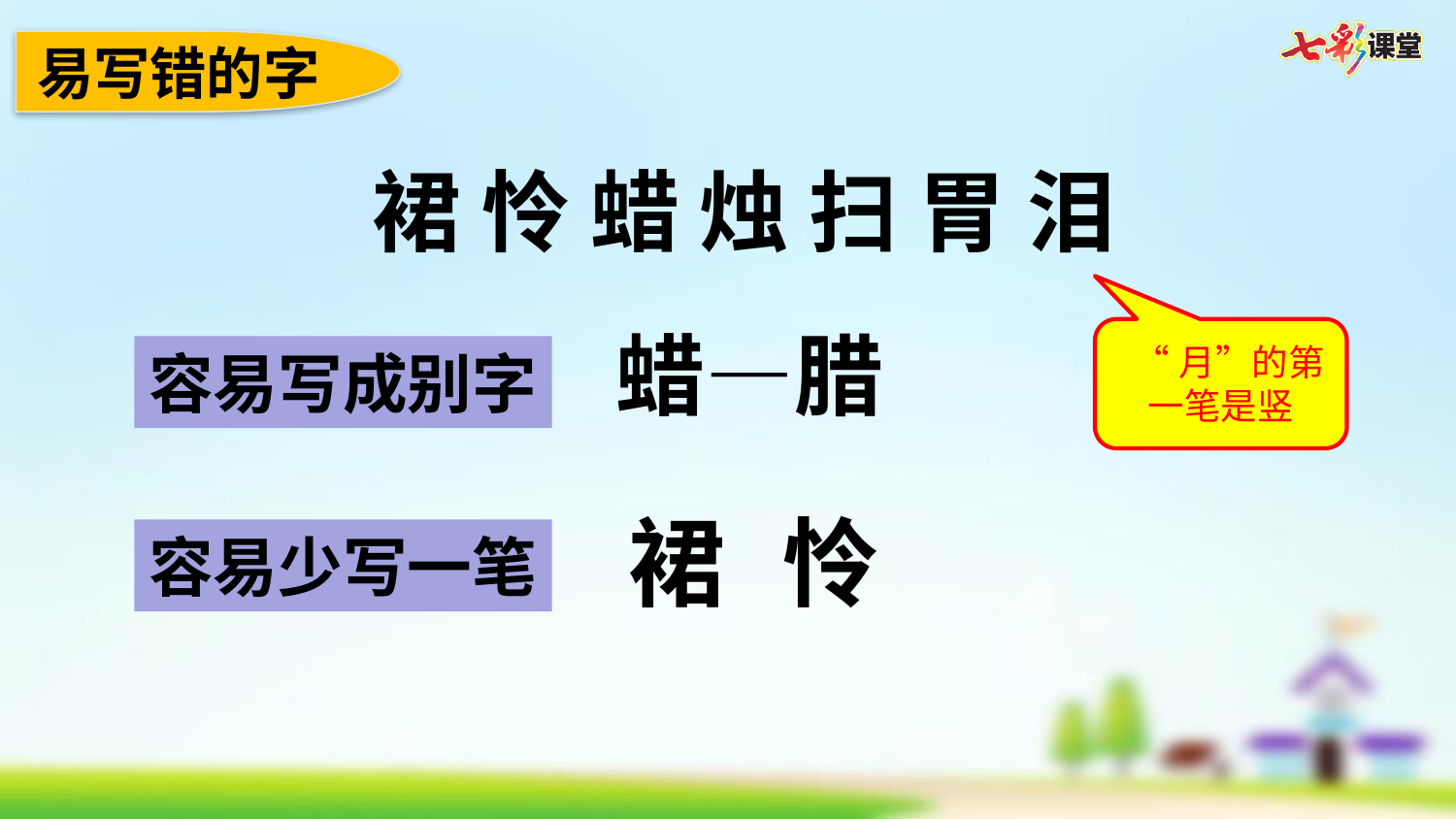

易写错的字
 裙 怜 蜡 烛 扫 胃 泪
蜡—腊
  “月”的第一笔是竖
容易写成别字
裙
怜
容易少写一笔